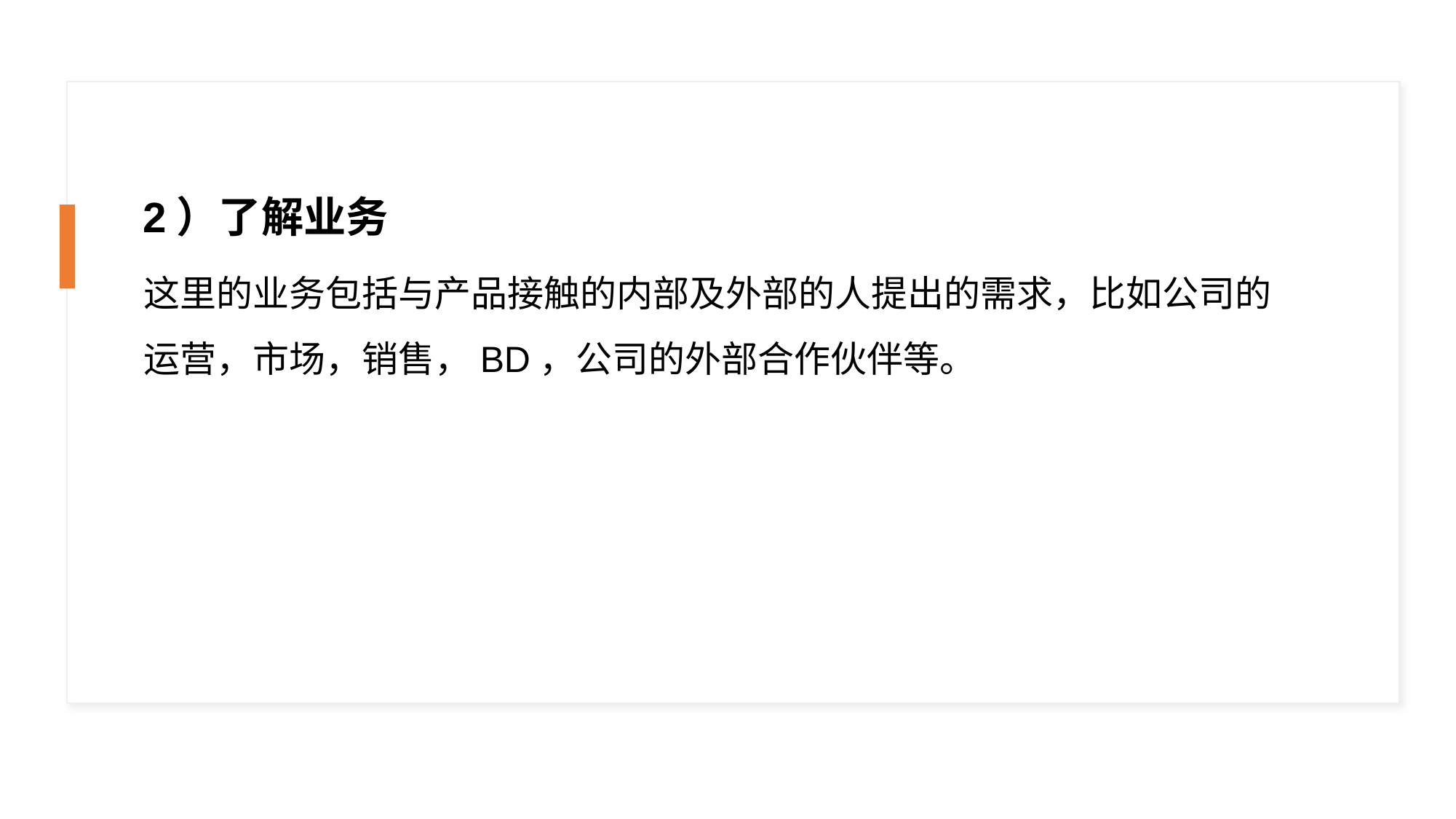

2）了解业务

这里的业务包括与产品接触的内部及外部的人提出的需求，比如公司的运营，市场，销售，BD，公司的外部合作伙伴等。